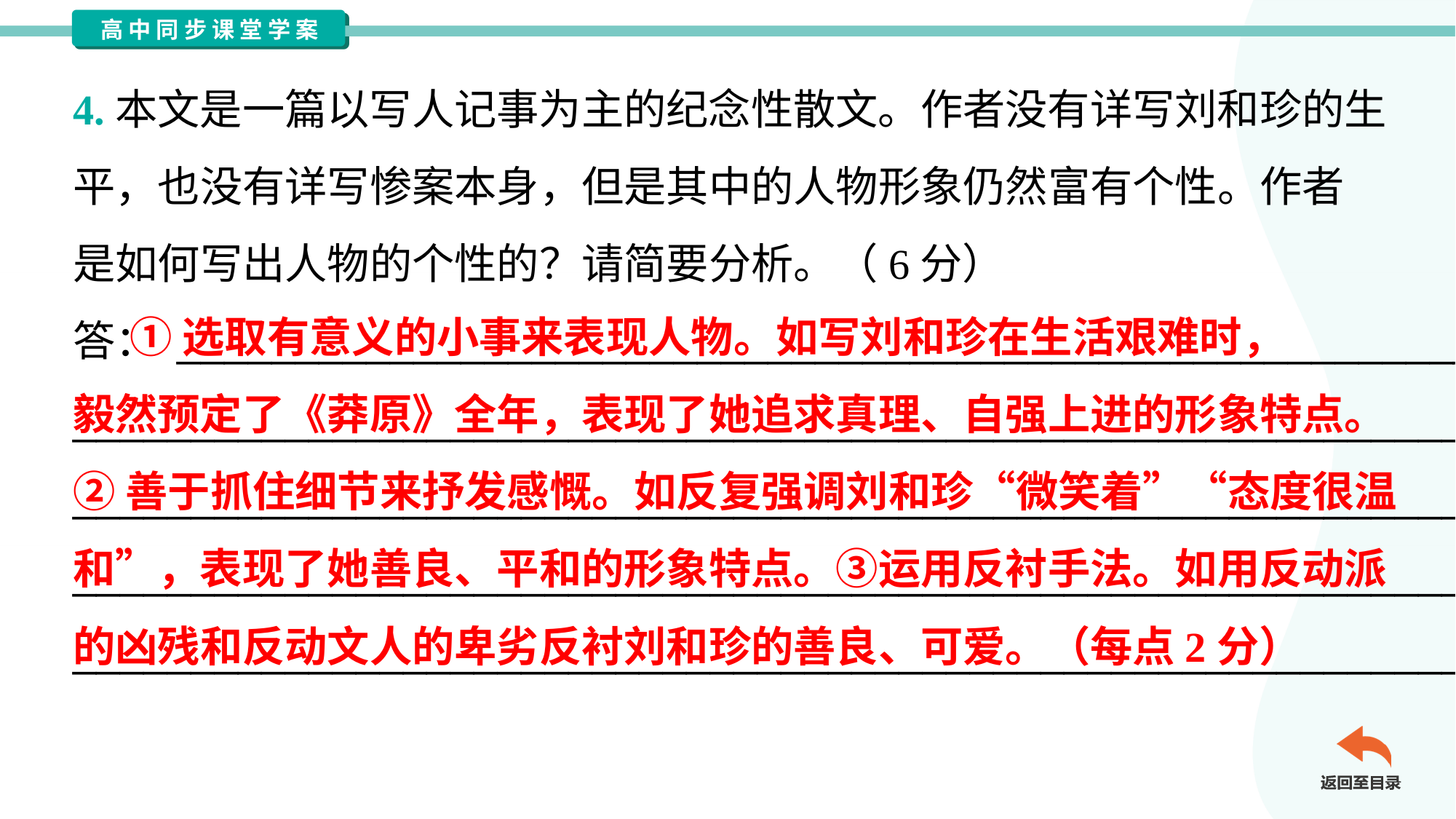

4.本文是一篇以写人记事为主的纪念性散文。作者没有详写刘和珍的生
平，也没有详写惨案本身，但是其中的人物形象仍然富有个性。作者
是如何写出人物的个性的？请简要分析。（6分）
答： ________________________________________________________
_____________________________________________________________
_____________________________________________________________
_____________________________________________________________
_____________________________________________________________
      ①选取有意义的小事来表现人物。如写刘和珍在生活艰难时，
毅然预定了《莽原》全年，表现了她追求真理、自强上进的形象特点。
②善于抓住细节来抒发感慨。如反复强调刘和珍“微笑着”“态度很温
和”，表现了她善良、平和的形象特点。③运用反衬手法。如用反动派
的凶残和反动文人的卑劣反衬刘和珍的善良、可爱。（每点2分）